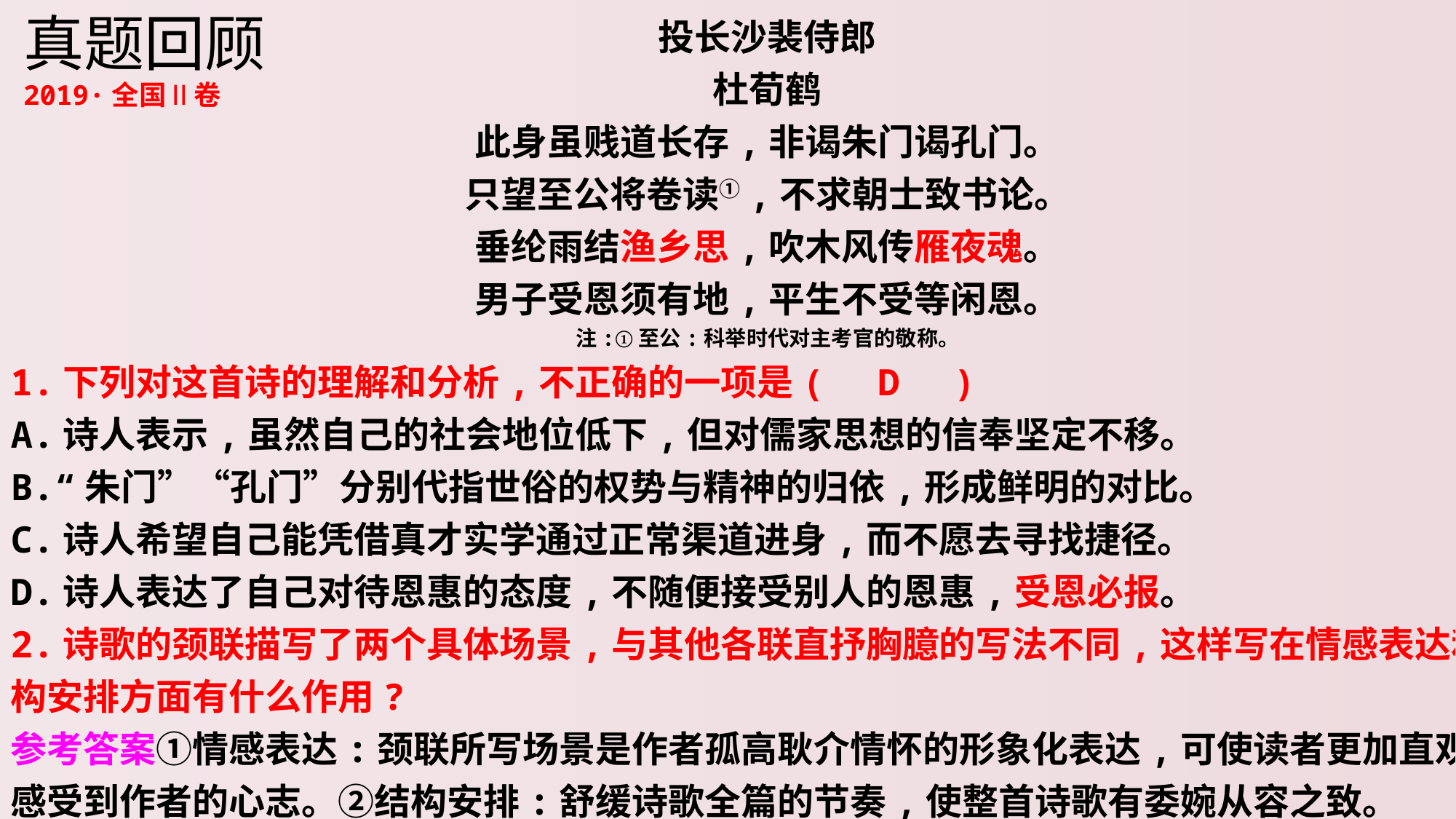

投长沙裴侍郎
杜荀鹤
此身虽贱道长存,非谒朱门谒孔门。
只望至公将卷读①,不求朝士致书论。
垂纶雨结渔乡思,吹木风传雁夜魂。
男子受恩须有地,平生不受等闲恩。
注:①至公:科举时代对主考官的敬称。
1.下列对这首诗的理解和分析,不正确的一项是(　D　)
A.诗人表示,虽然自己的社会地位低下,但对儒家思想的信奉坚定不移。
B.“朱门”“孔门”分别代指世俗的权势与精神的归依,形成鲜明的对比。
C.诗人希望自己能凭借真才实学通过正常渠道进身,而不愿去寻找捷径。
D.诗人表达了自己对待恩惠的态度,不随便接受别人的恩惠,受恩必报。
2.诗歌的颈联描写了两个具体场景,与其他各联直抒胸臆的写法不同,这样写在情感表达和结构安排方面有什么作用?
参考答案①情感表达:颈联所写场景是作者孤高耿介情怀的形象化表达,可使读者更加直观地感受到作者的心志。②结构安排:舒缓诗歌全篇的节奏,使整首诗歌有委婉从容之致。

真题回顾
2019·全国Ⅱ卷